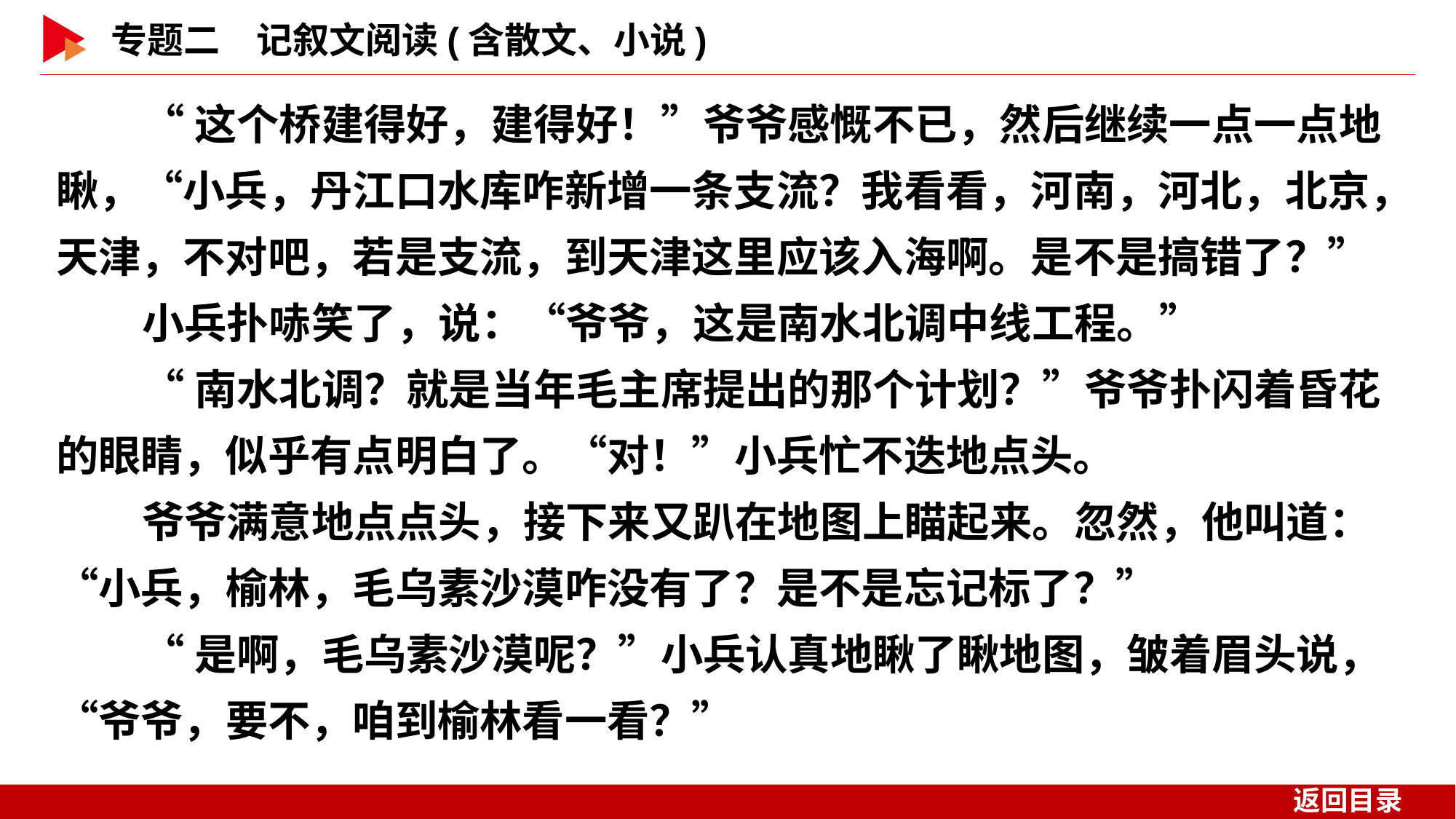

“这个桥建得好，建得好！”爷爷感慨不已，然后继续一点一点地瞅，“小兵，丹江口水库咋新增一条支流？我看看，河南，河北，北京，天津，不对吧，若是支流，到天津这里应该入海啊。是不是搞错了？”
小兵扑哧笑了，说：“爷爷，这是南水北调中线工程。”
“南水北调？就是当年毛主席提出的那个计划？”爷爷扑闪着昏花的眼睛，似乎有点明白了。“对！”小兵忙不迭地点头。
爷爷满意地点点头，接下来又趴在地图上瞄起来。忽然，他叫道：“小兵，榆林，毛乌素沙漠咋没有了？是不是忘记标了？”
“是啊，毛乌素沙漠呢？”小兵认真地瞅了瞅地图，皱着眉头说，“爷爷，要不，咱到榆林看一看？”